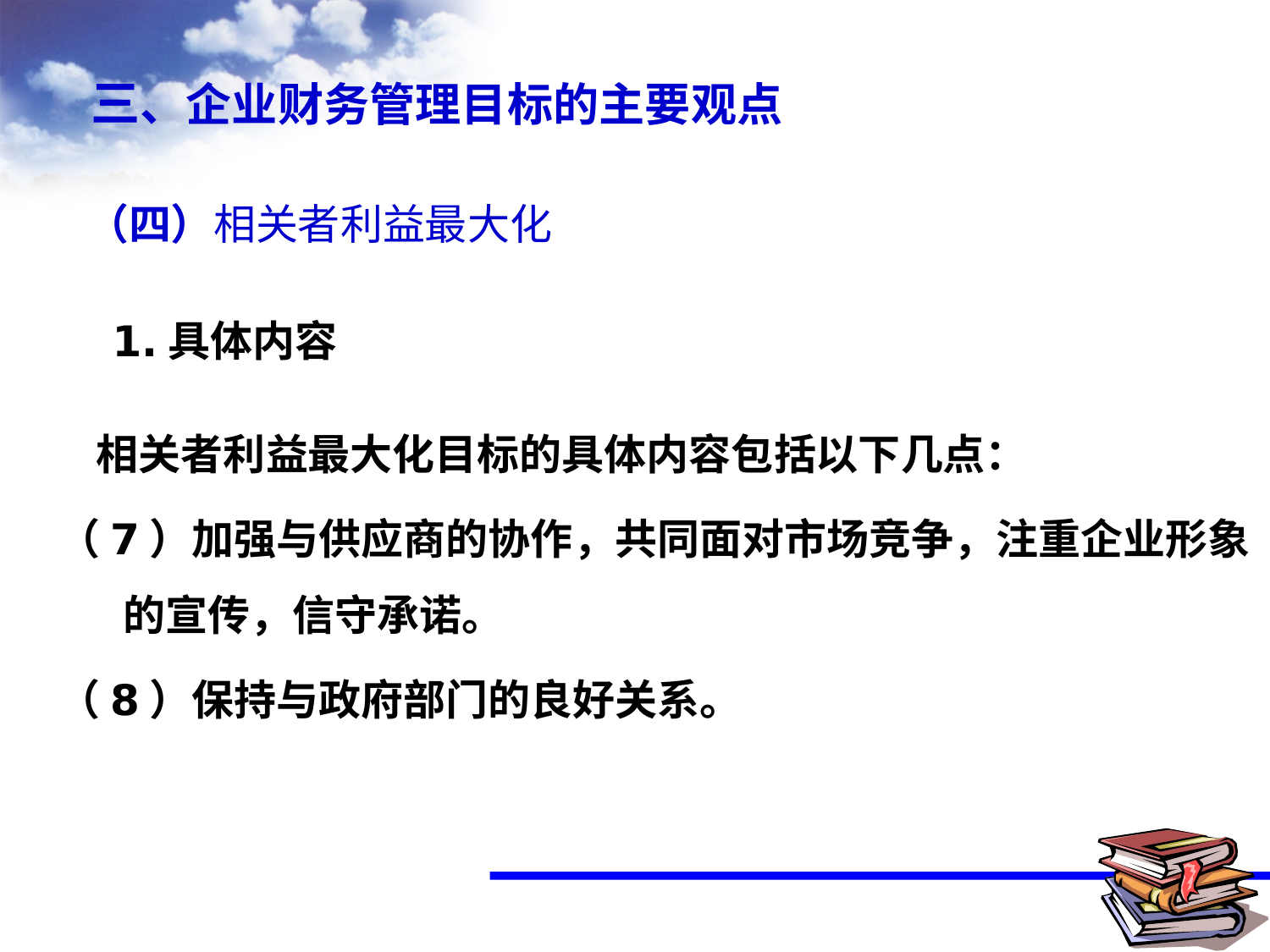

三、企业财务管理目标的主要观点
   （四）相关者利益最大化

   1.具体内容

   相关者利益最大化目标的具体内容包括以下几点：
（7）加强与供应商的协作，共同面对市场竞争，注重企业形象的宣传，信守承诺。
（8）保持与政府部门的良好关系。